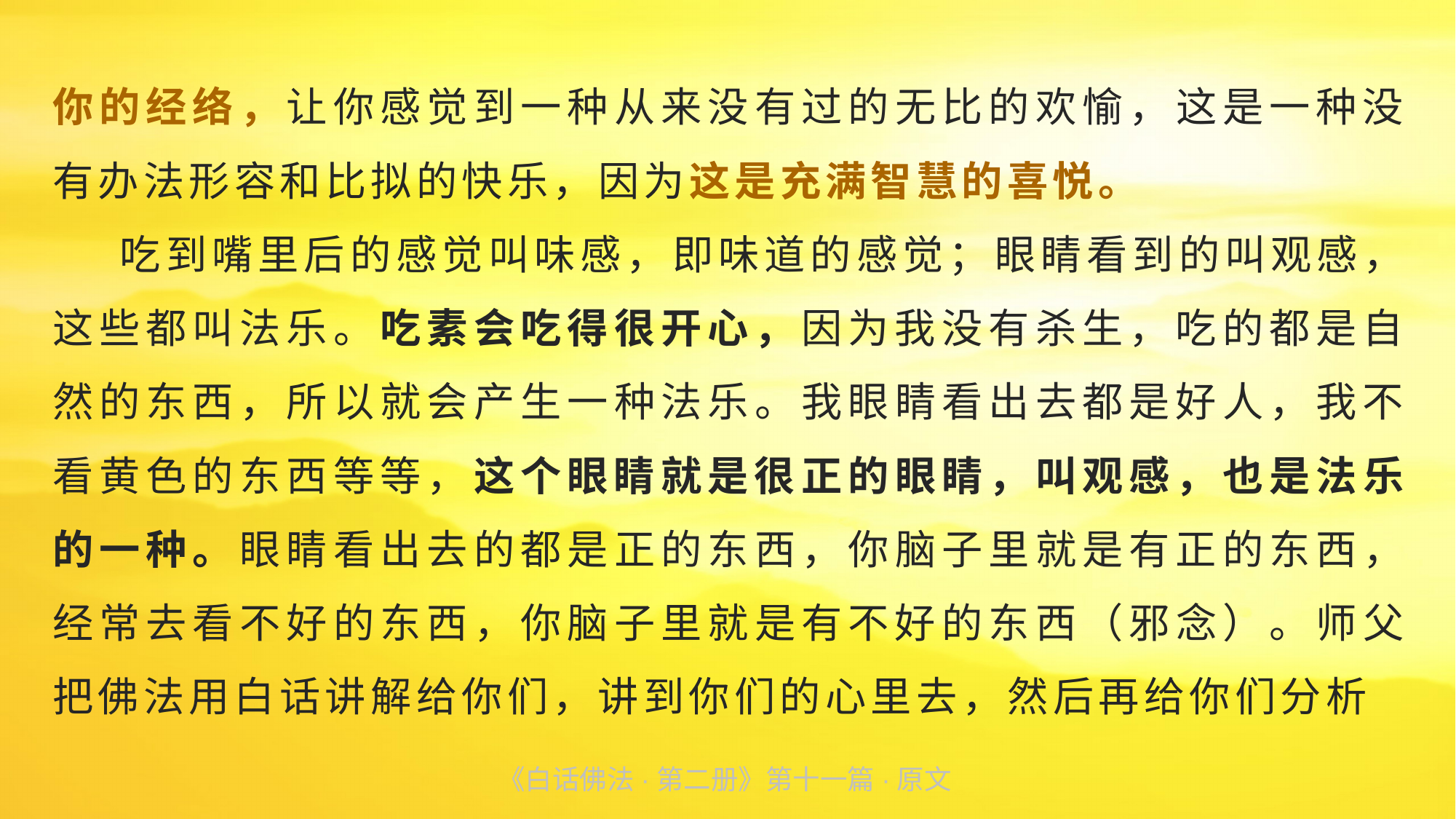

你的经络，让你感觉到一种从来没有过的无比的欢愉，这是一种没有办法形容和比拟的快乐，因为这是充满智慧的喜悦。
    吃到嘴里后的感觉叫味感，即味道的感觉；眼睛看到的叫观感，这些都叫法乐。吃素会吃得很开心，因为我没有杀生，吃的都是自然的东西，所以就会产生一种法乐。我眼睛看出去都是好人，我不看黄色的东西等等，这个眼睛就是很正的眼睛，叫观感，也是法乐的一种。眼睛看出去的都是正的东西，你脑子里就是有正的东西，经常去看不好的东西，你脑子里就是有不好的东西（邪念）。师父把佛法用白话讲解给你们，讲到你们的心里去，然后再给你们分析
《白话佛法·第二册》第十一篇·原文